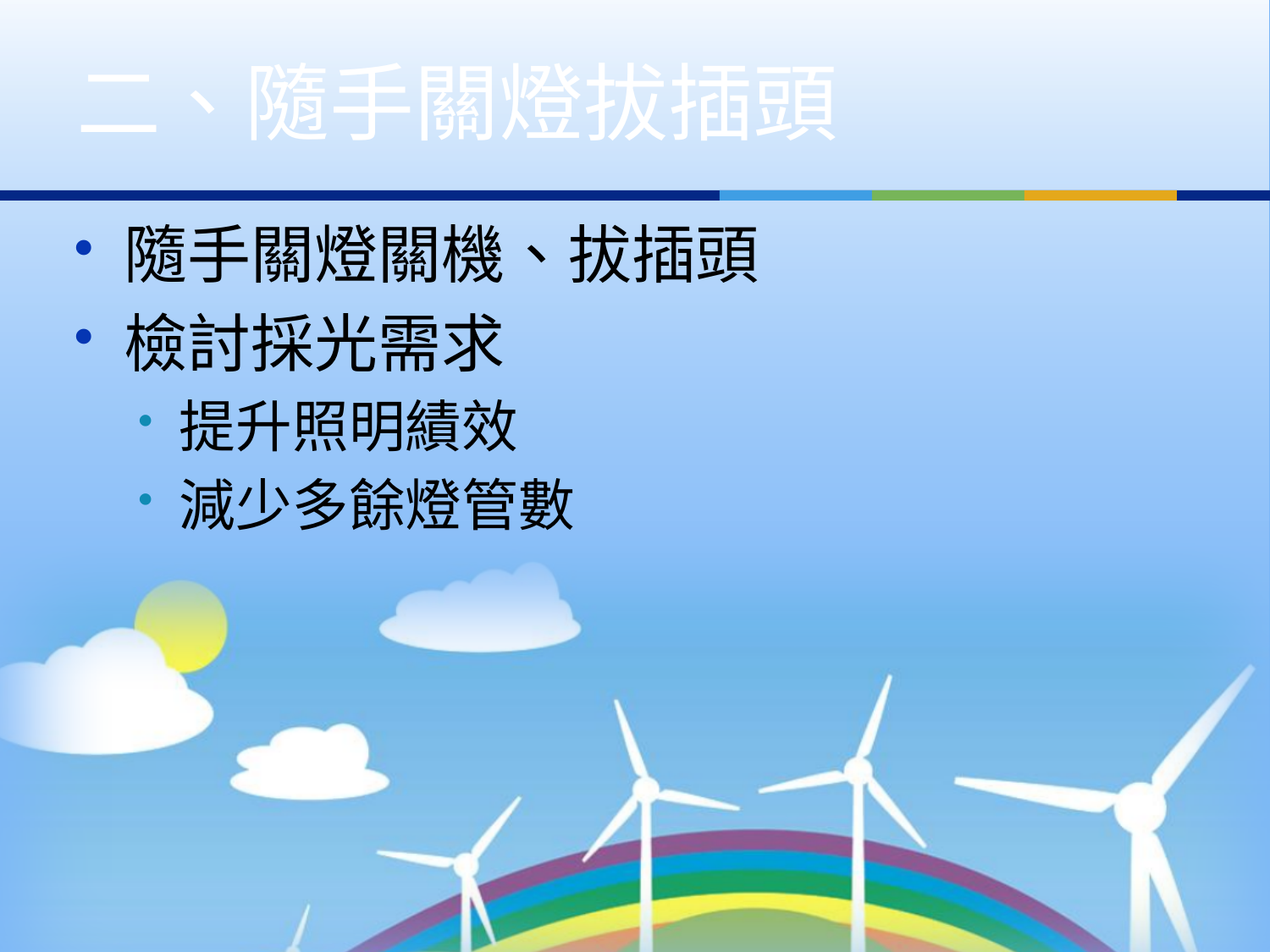

# 二、隨手關燈拔插頭
隨手關燈關機、拔插頭
檢討採光需求
提升照明績效
減少多餘燈管數